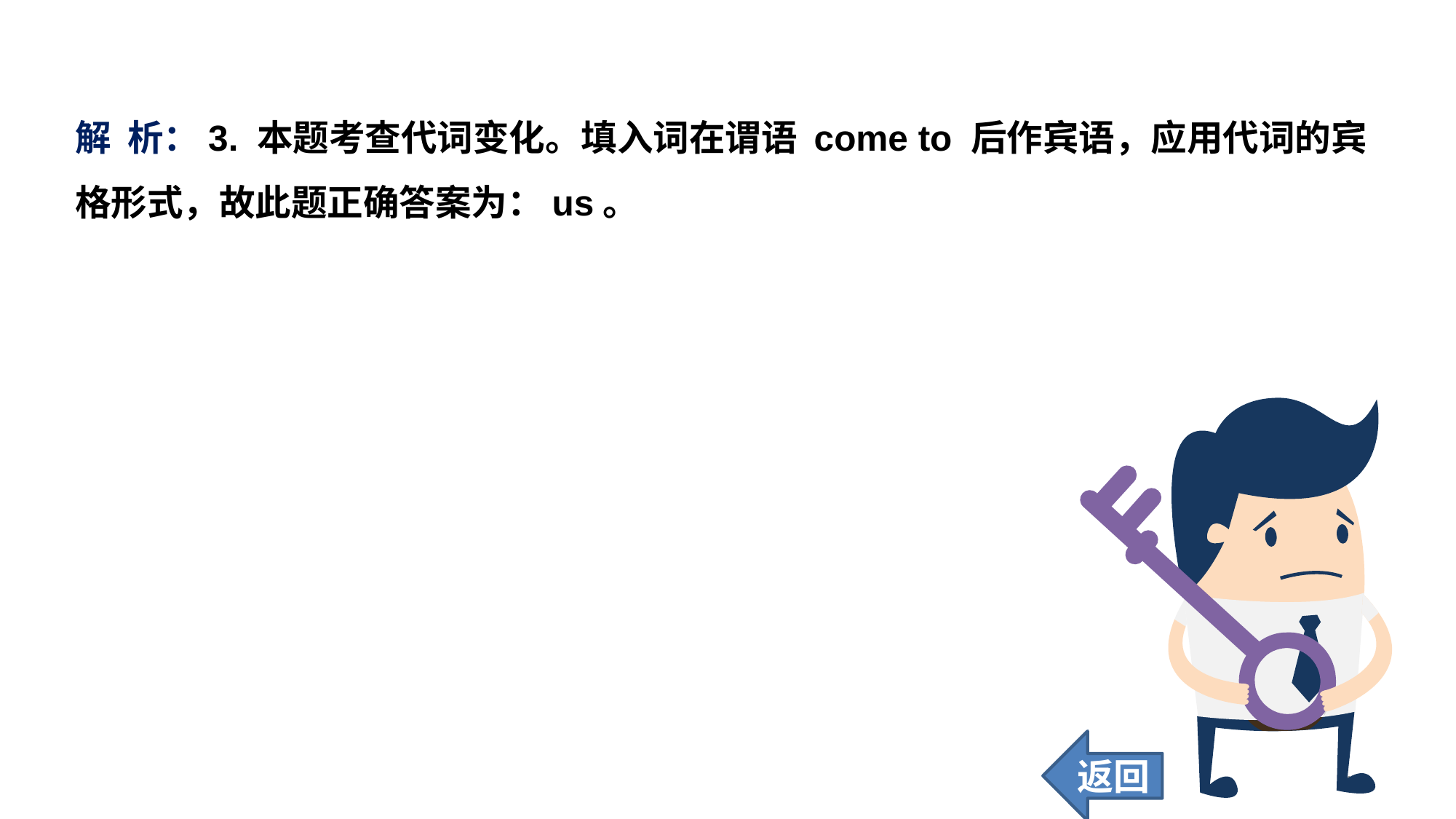

解  析：3. 本题考查代词变化。填入词在谓语 come to 后作宾语，应用代词的宾格形式，故此题正确答案为：us。

返回
138